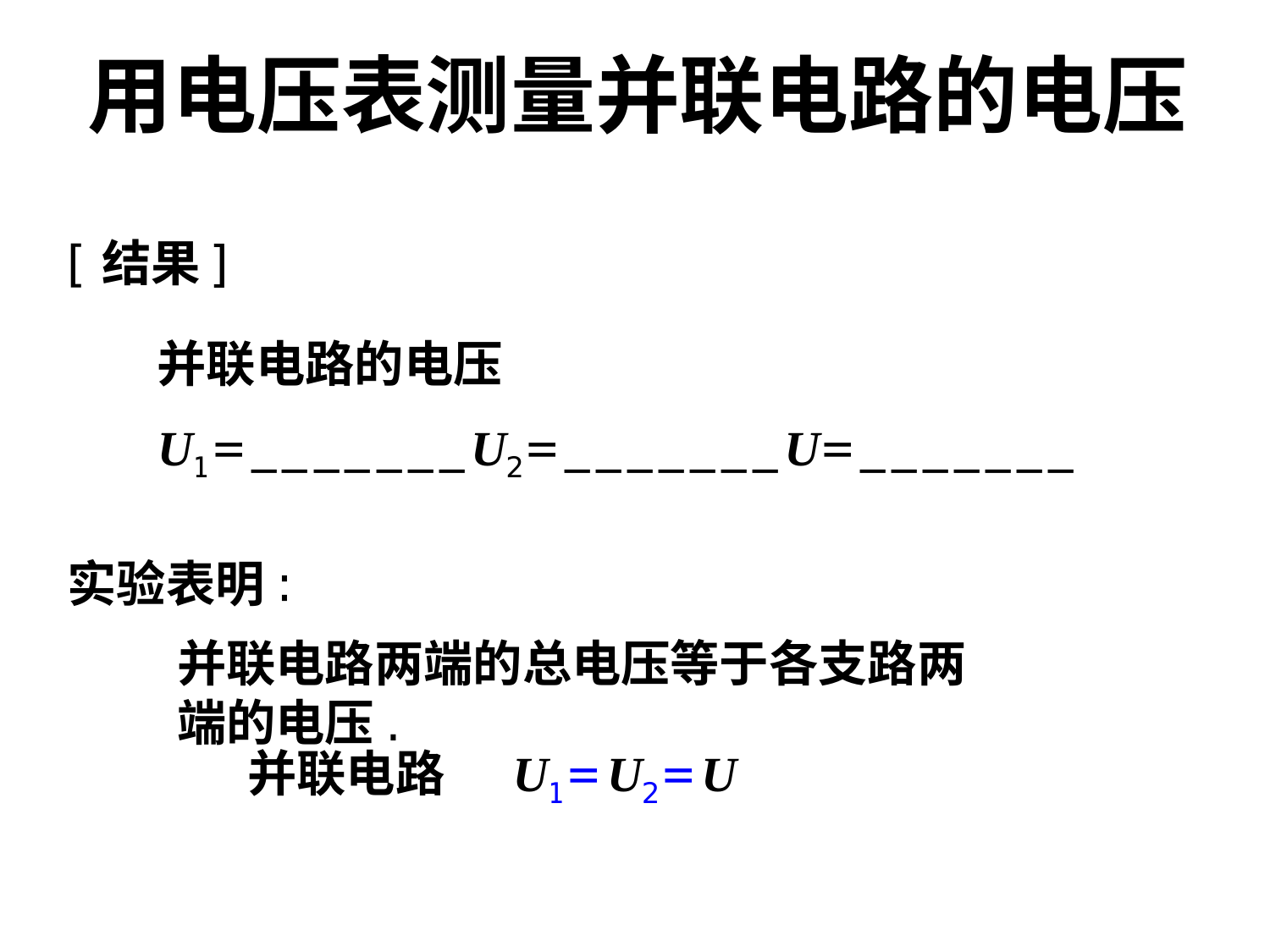

用电压表测量并联电路的电压
[结果]
并联电路的电压
U1=_______U2=_______U=_______
实验表明:
并联电路两端的总电压等于各支路两端的电压.
并联电路     U1=U2=U